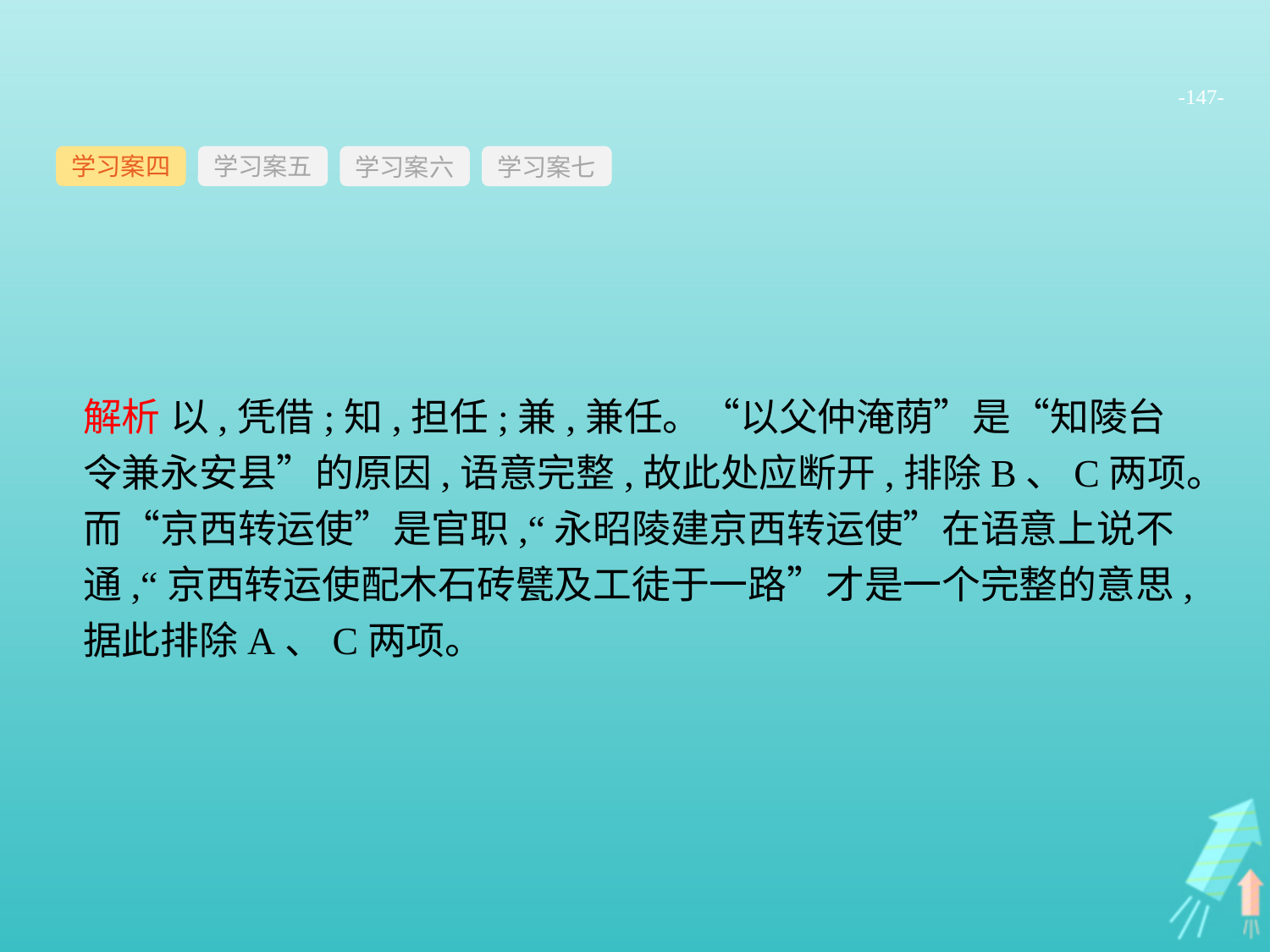

-147-
学习案四
学习案六
学习案七
学习案五
解析 以,凭借;知,担任;兼,兼任。“以父仲淹荫”是“知陵台令兼永安县”的原因,语意完整,故此处应断开,排除B、C两项。而“京西转运使”是官职,“永昭陵建京西转运使”在语意上说不通,“京西转运使配木石砖甓及工徒于一路”才是一个完整的意思,据此排除A、C两项。